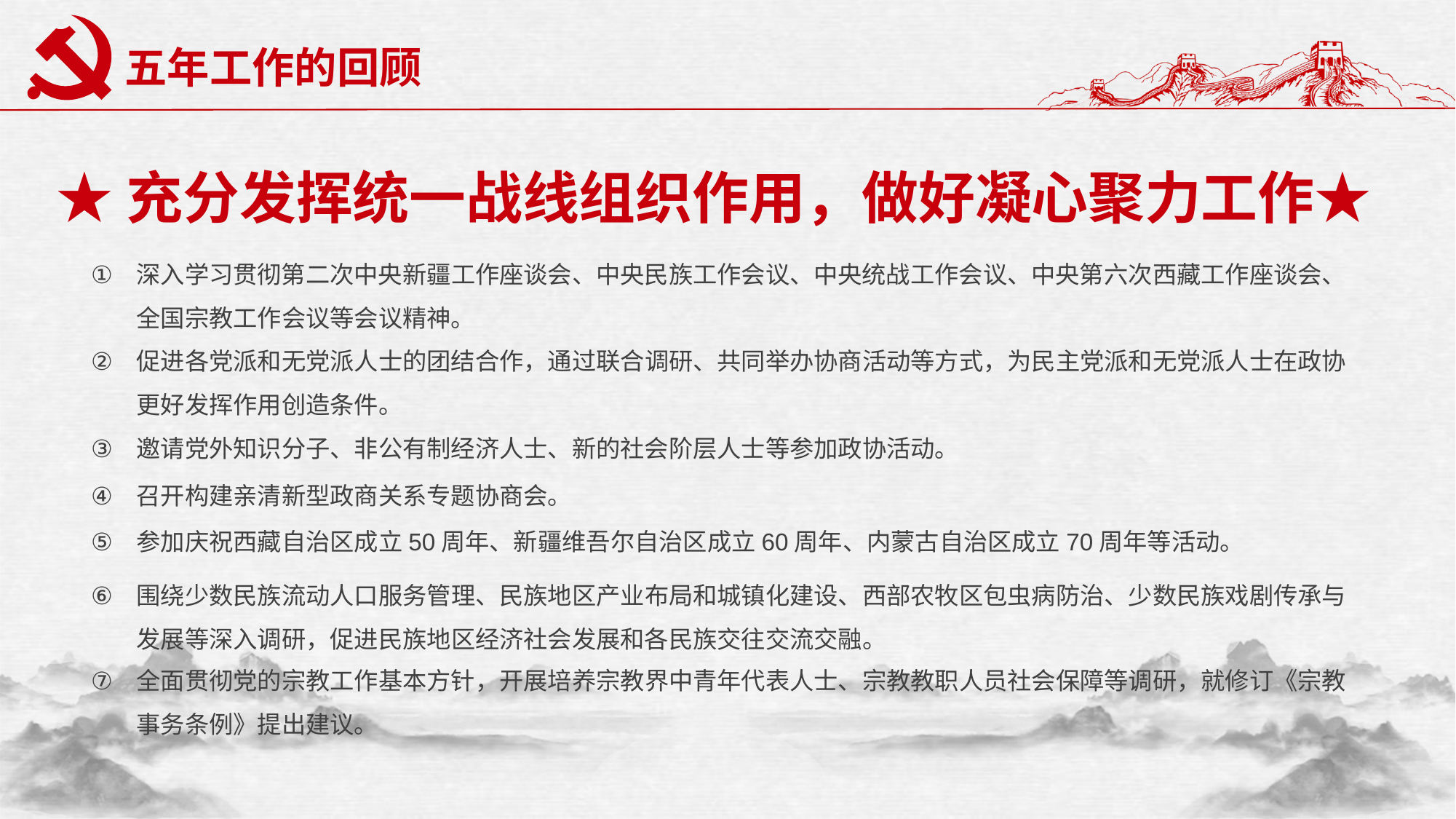

# 五年工作的回顾
★充分发挥统一战线组织作用，做好凝心聚力工作★
深入学习贯彻第二次中央新疆工作座谈会、中央民族工作会议、中央统战工作会议、中央第六次西藏工作座谈会、全国宗教工作会议等会议精神。
促进各党派和无党派人士的团结合作，通过联合调研、共同举办协商活动等方式，为民主党派和无党派人士在政协更好发挥作用创造条件。
邀请党外知识分子、非公有制经济人士、新的社会阶层人士等参加政协活动。
召开构建亲清新型政商关系专题协商会。
参加庆祝西藏自治区成立50周年、新疆维吾尔自治区成立60周年、内蒙古自治区成立70周年等活动。
围绕少数民族流动人口服务管理、民族地区产业布局和城镇化建设、西部农牧区包虫病防治、少数民族戏剧传承与发展等深入调研，促进民族地区经济社会发展和各民族交往交流交融。
全面贯彻党的宗教工作基本方针，开展培养宗教界中青年代表人士、宗教教职人员社会保障等调研，就修订《宗教事务条例》提出建议。